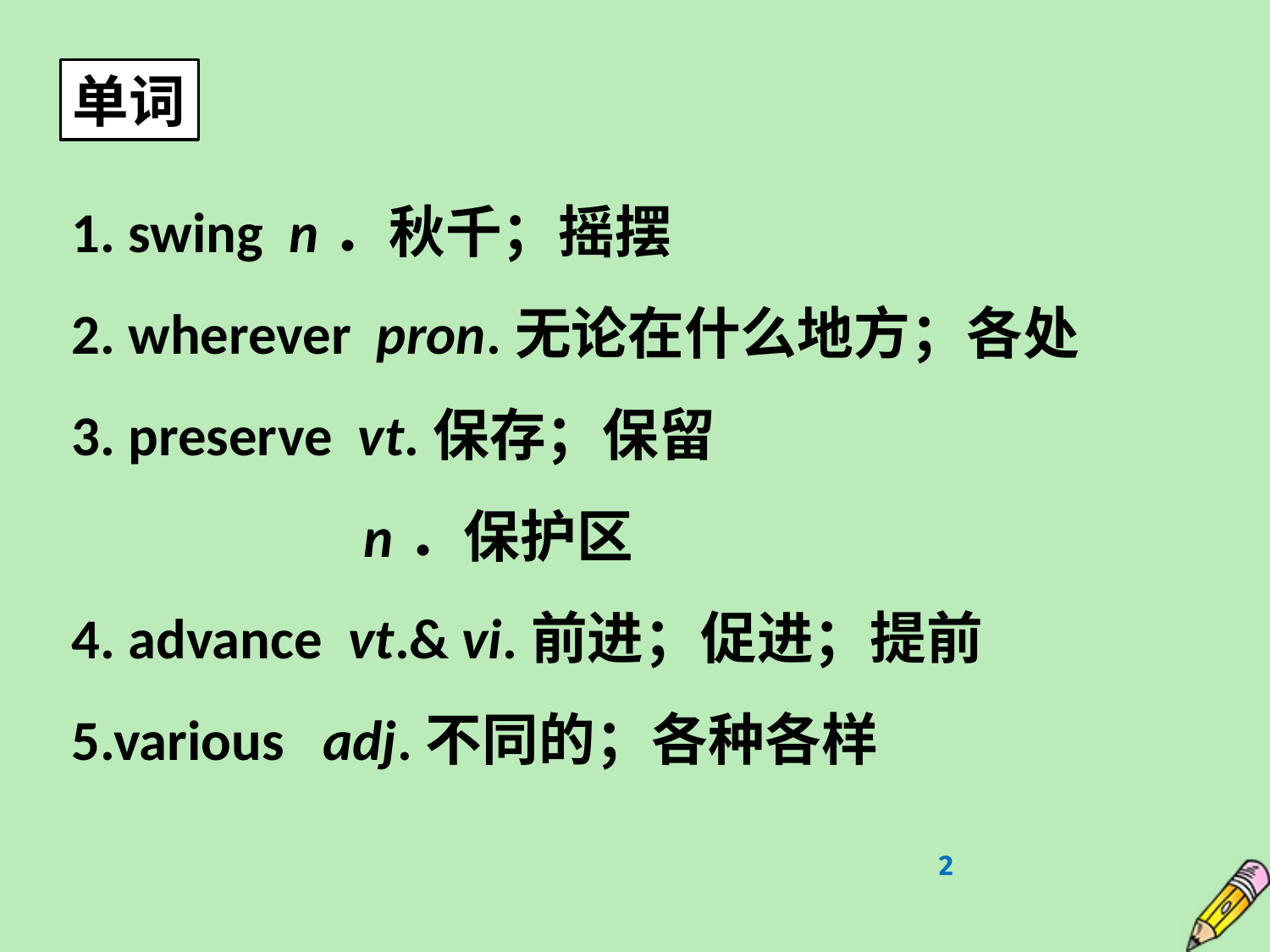

单词
1. swing  n．秋千；摇摆
2. wherever  pron.无论在什么地方；各处
3. preserve  vt.保存；保留
                       n．保护区
4. advance  vt.& vi.前进；促进；提前
5.various   adj.不同的；各种各样

2